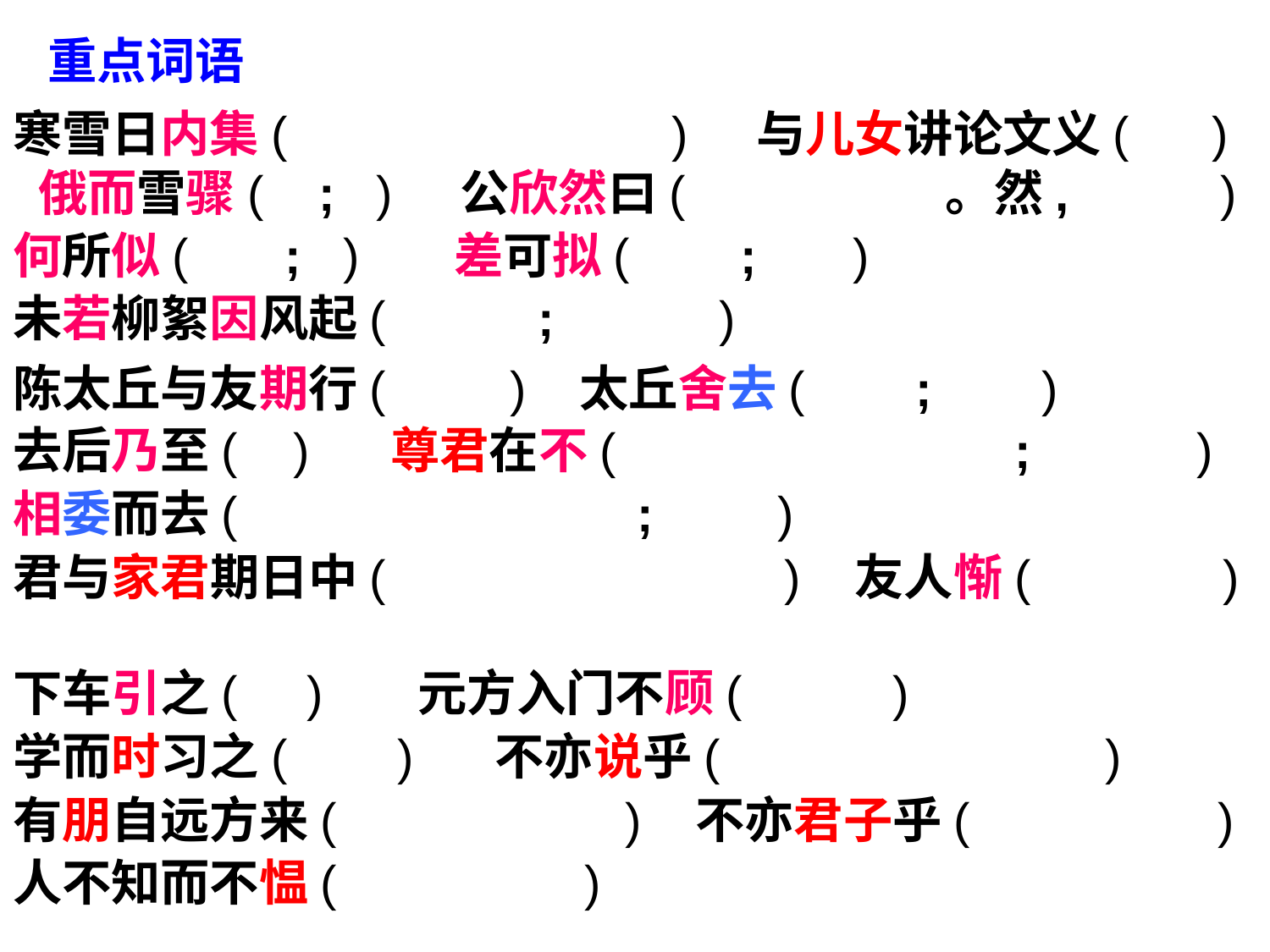

重点词语
寒雪日内集(                            )    与儿女讲论文义(      )    俄而雪骤(    ;   )    公欣然曰(                  。然,           )
何所似(       ;   )      差可拟(        ;       )
未若柳絮因风起(           ;            )
陈太丘与友期行(         )   太丘舍去(        ;        )
去后乃至(    )     尊君在不(                             ;            )
相委而去(                             ;         )
君与家君期日中(                             )   友人惭(              )
下车引之(     )      元方入门不顾(           )
学而时习之(        )     不亦说乎(                            )
有朋自远方来(                     )   不亦君子乎(                  )
人不知而不愠(                  )